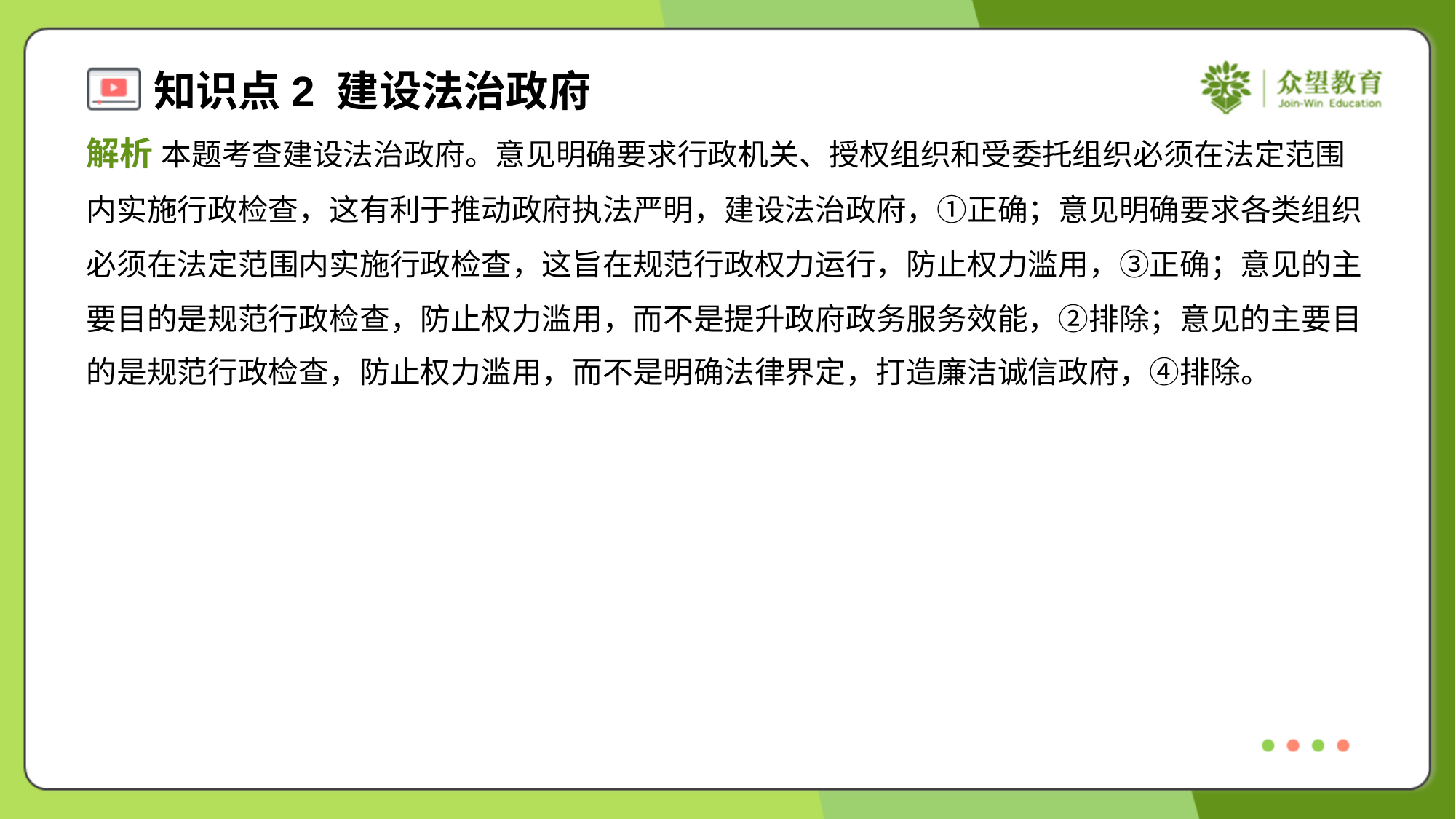

解析 本题考查建设法治政府。意见明确要求行政机关、授权组织和受委托组织必须在法定范围
内实施行政检查，这有利于推动政府执法严明，建设法治政府，①正确；意见明确要求各类组织
必须在法定范围内实施行政检查，这旨在规范行政权力运行，防止权力滥用，③正确；意见的主
要目的是规范行政检查，防止权力滥用，而不是提升政府政务服务效能，②排除；意见的主要目
的是规范行政检查，防止权力滥用，而不是明确法律界定，打造廉洁诚信政府，④排除。